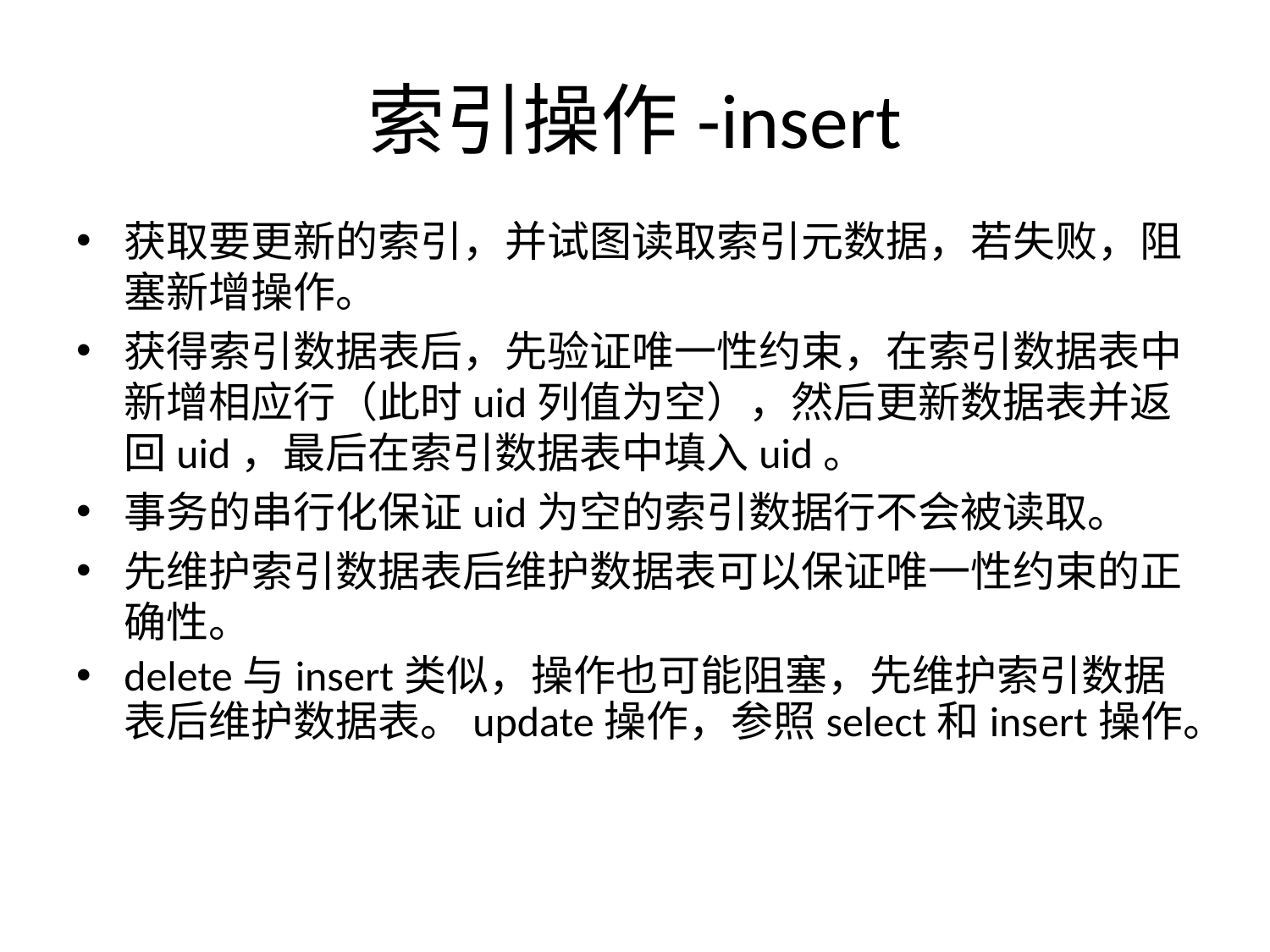

# 索引操作-insert
获取要更新的索引，并试图读取索引元数据，若失败，阻塞新增操作。
获得索引数据表后，先验证唯一性约束，在索引数据表中新增相应行（此时uid列值为空），然后更新数据表并返回uid，最后在索引数据表中填入uid。
事务的串行化保证uid为空的索引数据行不会被读取。
先维护索引数据表后维护数据表可以保证唯一性约束的正确性。
delete与insert类似，操作也可能阻塞，先维护索引数据表后维护数据表。update操作，参照select和insert操作。